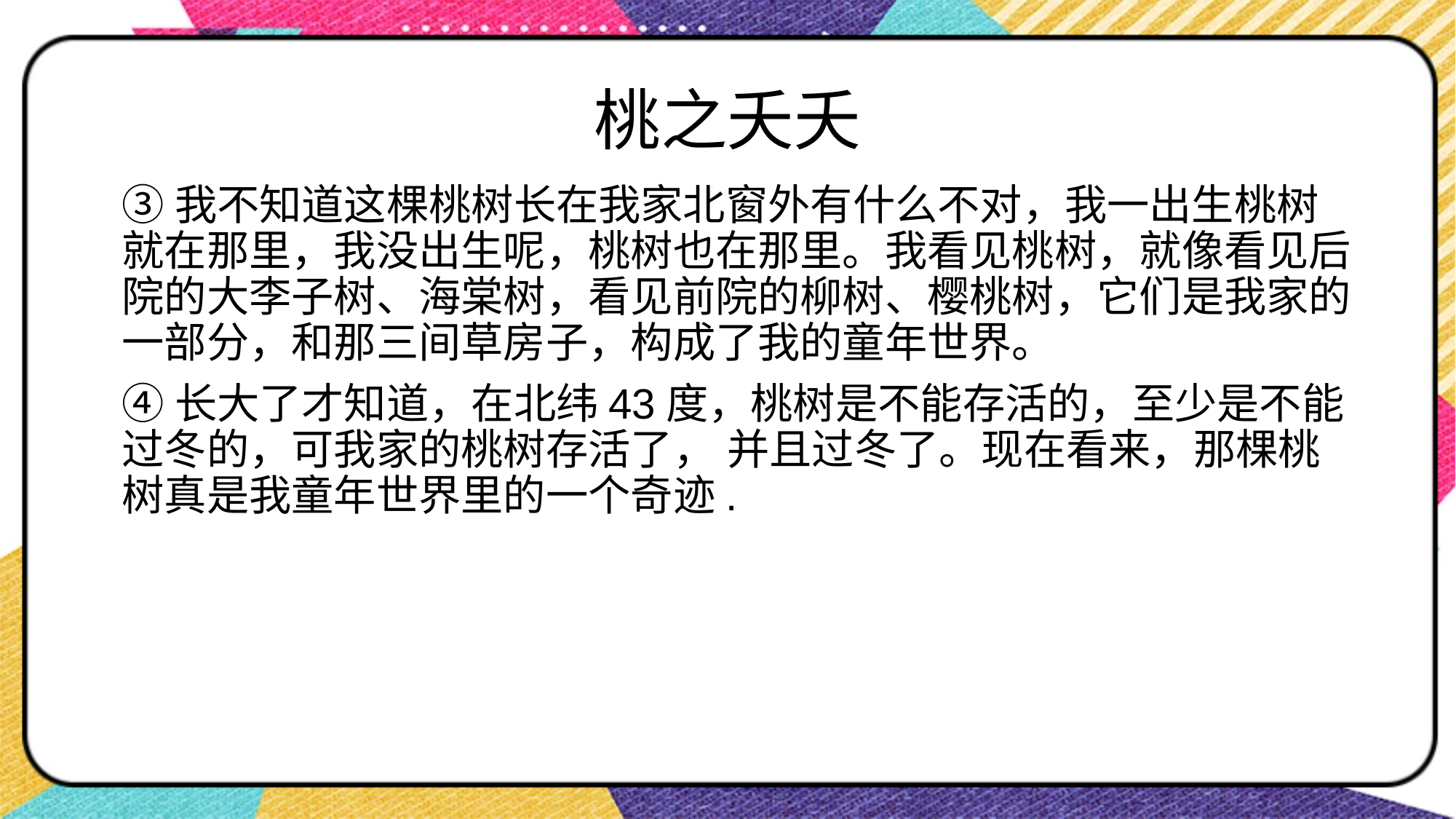

# 桃之夭夭
③我不知道这棵桃树长在我家北窗外有什么不对，我一出生桃树就在那里，我没出生呢，桃树也在那里。我看见桃树，就像看见后院的大李子树、海棠树，看见前院的柳树、樱桃树，它们是我家的一部分，和那三间草房子，构成了我的童年世界。
④长大了才知道，在北纬43度，桃树是不能存活的，至少是不能过冬的，可我家的桃树存活了， 并且过冬了。现在看来，那棵桃树真是我童年世界里的一个奇迹.